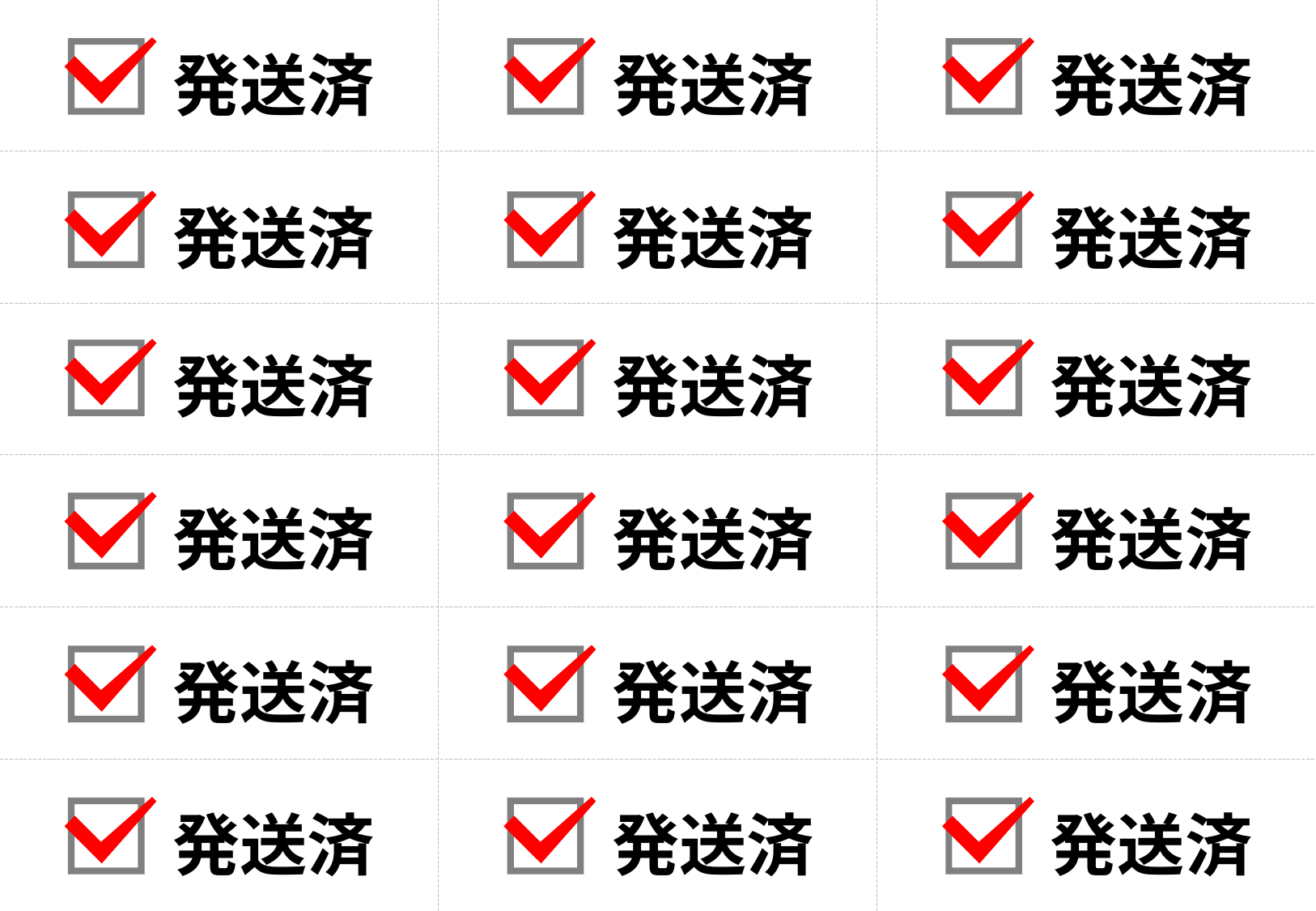

発送済
発送済
発送済

発送済
発送済
発送済

発送済
発送済
発送済

発送済
発送済
発送済

発送済
発送済
発送済

発送済
発送済
発送済